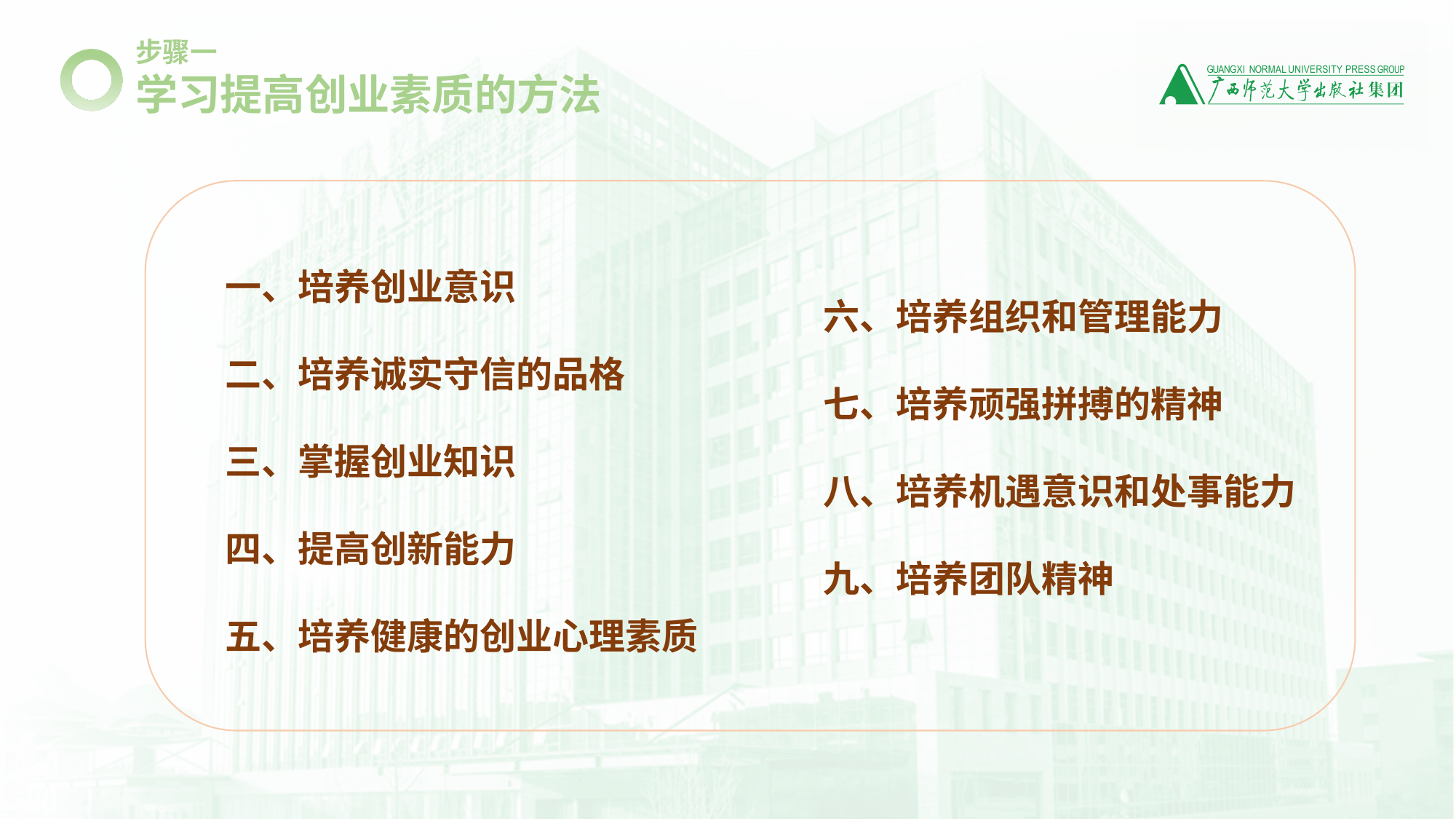

步骤一
学习提高创业素质的方法

一、培养创业意识
二、培养诚实守信的品格
三、掌握创业知识
四、提高创新能力
五、培养健康的创业心理素质
六、培养组织和管理能力
七、培养顽强拼搏的精神
八、培养机遇意识和处事能力
九、培养团队精神